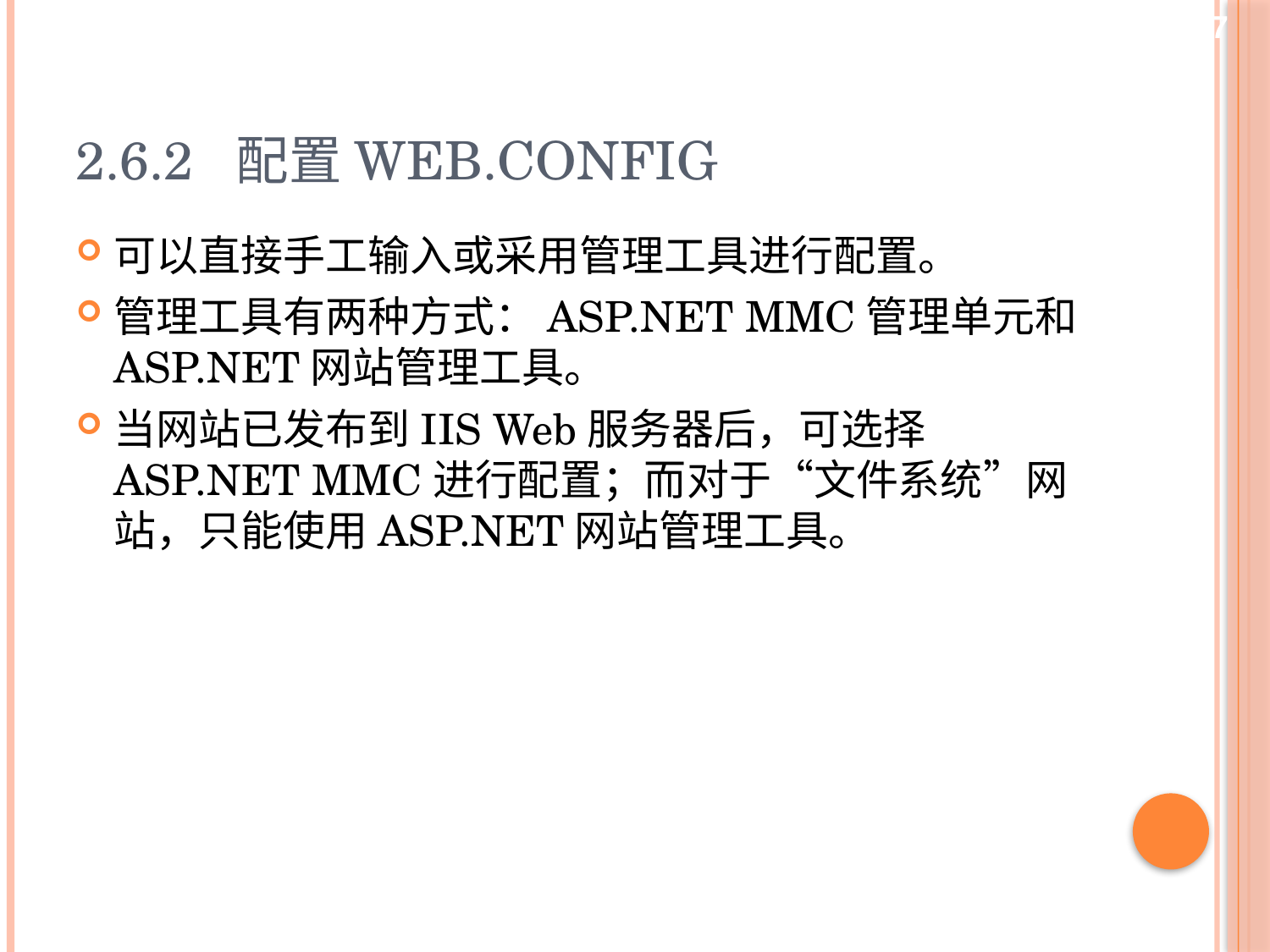

47
# 2.6.2  配置web.config
可以直接手工输入或采用管理工具进行配置。
管理工具有两种方式：ASP.NET MMC管理单元和ASP.NET网站管理工具。
当网站已发布到IIS Web服务器后，可选择ASP.NET MMC进行配置；而对于“文件系统”网站，只能使用ASP.NET网站管理工具。